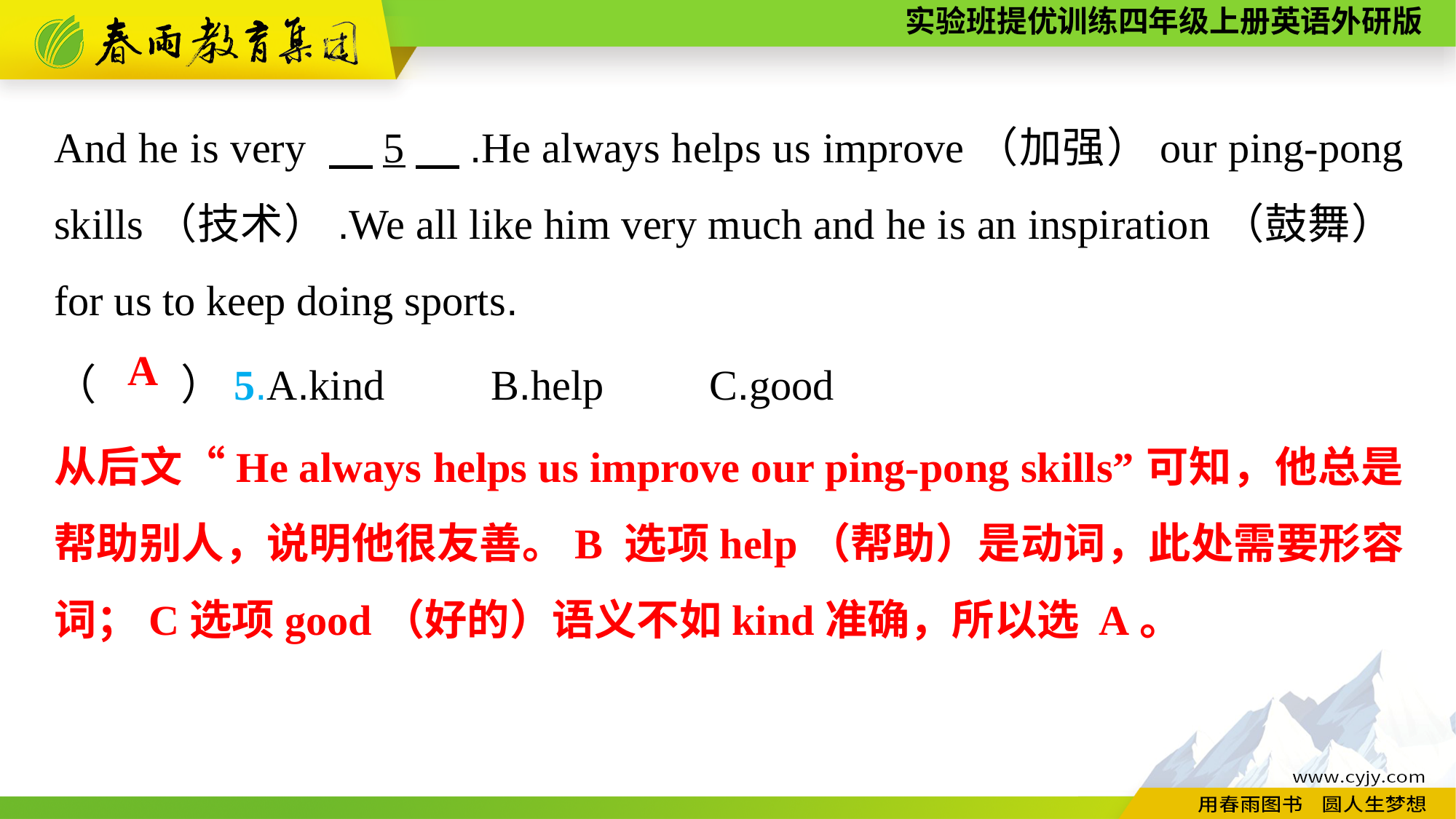

And he is very 　5　.He always helps us improve（加强）our ping-pong skills（技术）.We all like him very much and he is an inspiration（鼓舞）for us to keep doing sports.
（　　）5.A.kind	B.help	C.good
A
从后文“He always helps us improve our ping-pong skills”可知，他总是帮助别人，说明他很友善。B 选项help（帮助）是动词，此处需要形容词；C选项good（好的）语义不如kind准确，所以选 A。